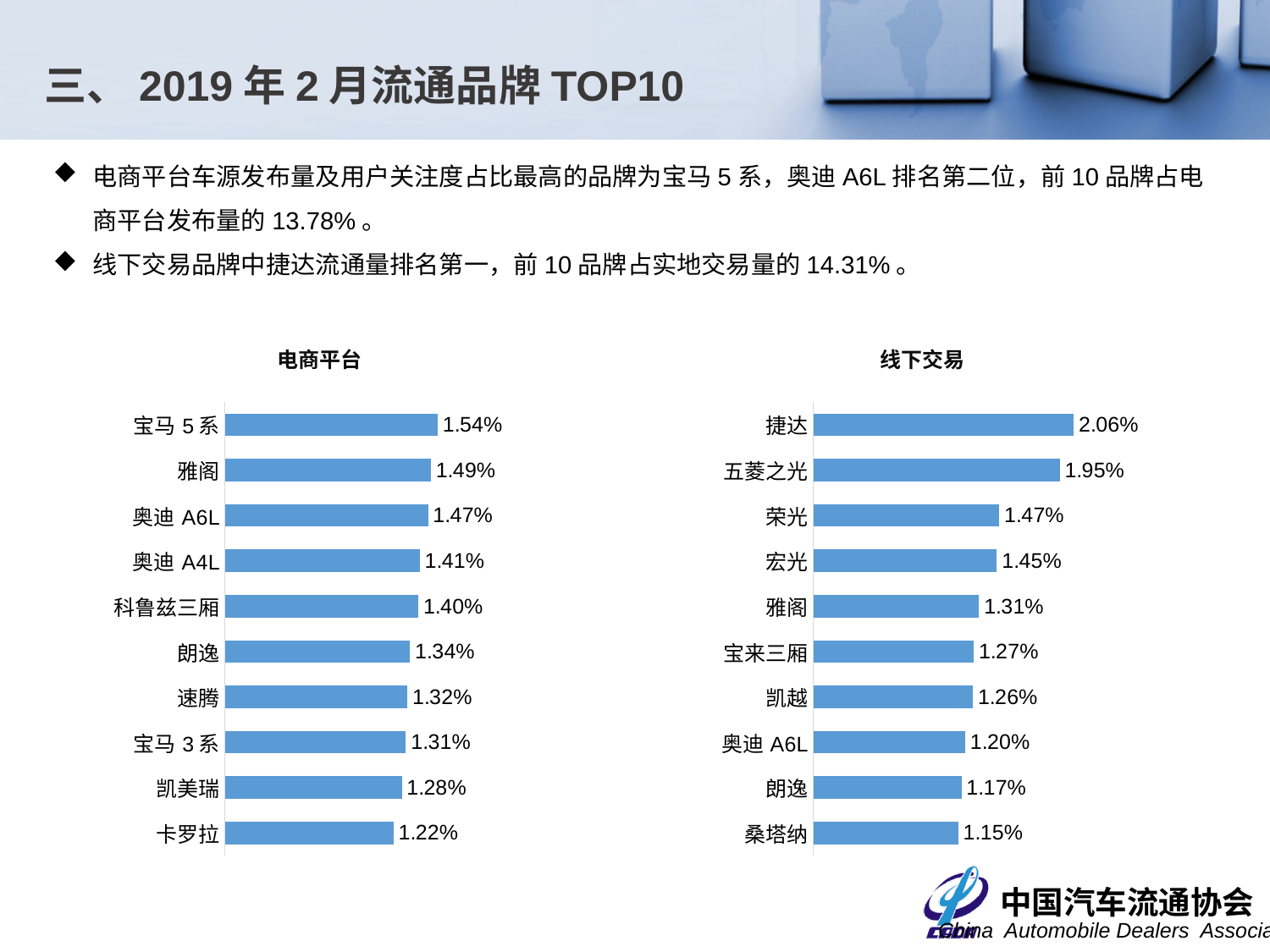

三、2019年2月流通品牌TOP10
电商平台车源发布量及用户关注度占比最高的品牌为宝马5系，奥迪A6L排名第二位，前10品牌占电商平台发布量的13.78%。
线下交易品牌中捷达流通量排名第一，前10品牌占实地交易量的14.31%。
电商平台
线下交易

### Chart

| Category | 占比 |
|---|---|
| 宝马5系 | 0.0154 |
| 雅阁 | 0.0149 |
| 奥迪A6L | 0.0147 |
| 奥迪A4L | 0.0141 |
| 科鲁兹三厢 | 0.014 |
| 朗逸 | 0.0134 |
| 速腾 | 0.0132 |
| 宝马3系 | 0.0131 |
| 凯美瑞 | 0.0128 |
| 卡罗拉 | 0.0122 |

### Chart

| Category | 占比 |
|---|---|
| 捷达 | 0.020632794409312274 |
| 五菱之光 | 0.019521717911176184 |
| 荣光 | 0.01473474346593564 |
| 宏光 | 0.01453744950832269 |
| 雅阁 | 0.0131252401275142 |
| 宝来三厢 | 0.012709884427276408 |
| 凯越 | 0.012637197179734796 |
| 奥迪A6L | 0.012024547521884053 |
| 朗逸 | 0.011733798531717599 |
| 桑塔纳 | 0.011484585111574925 |